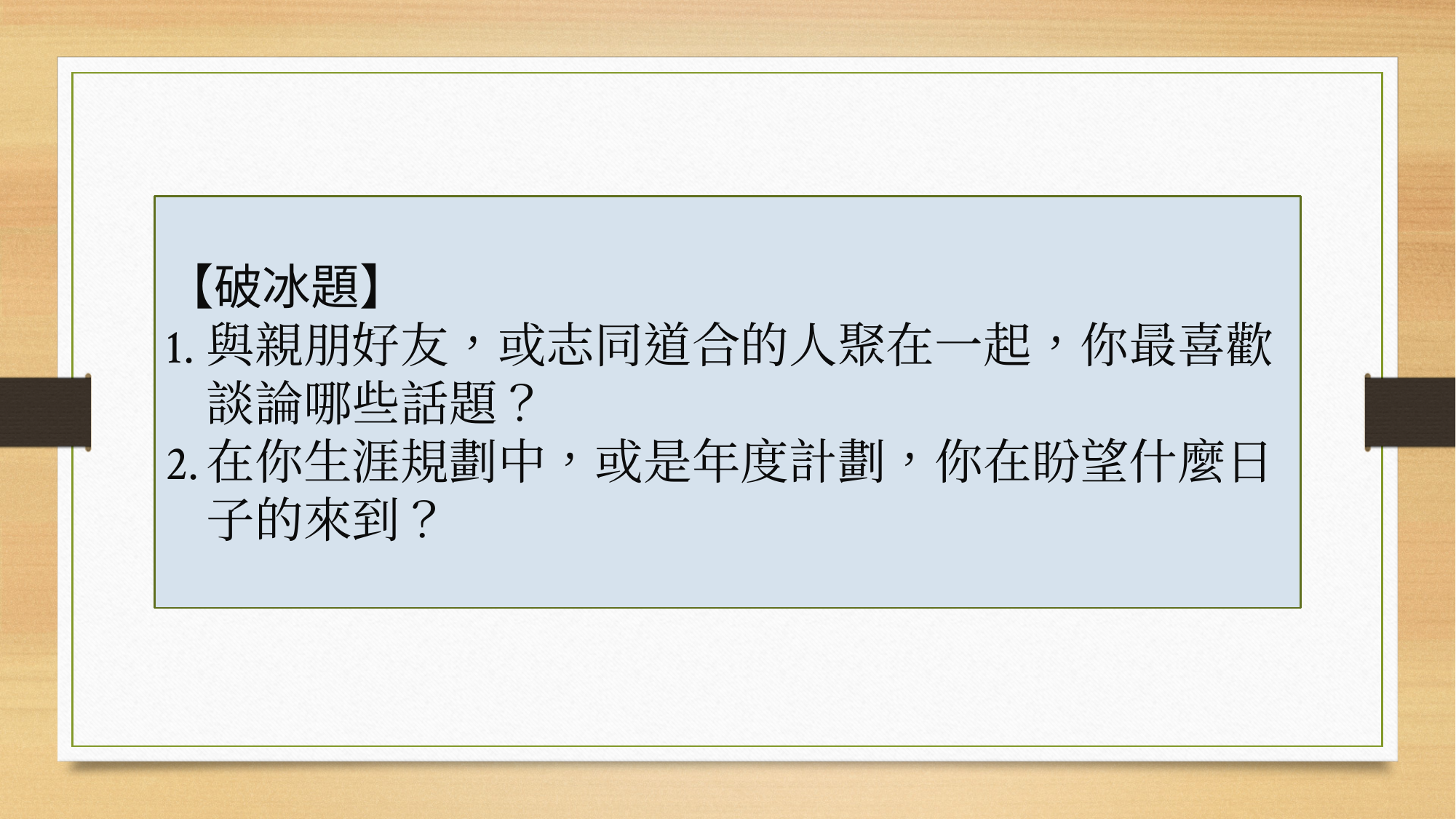

【破冰題】
與親朋好友，或志同道合的人聚在一起，你最喜歡談論哪些話題？
在你生涯規劃中，或是年度計劃，你在盼望什麼日子的來到？